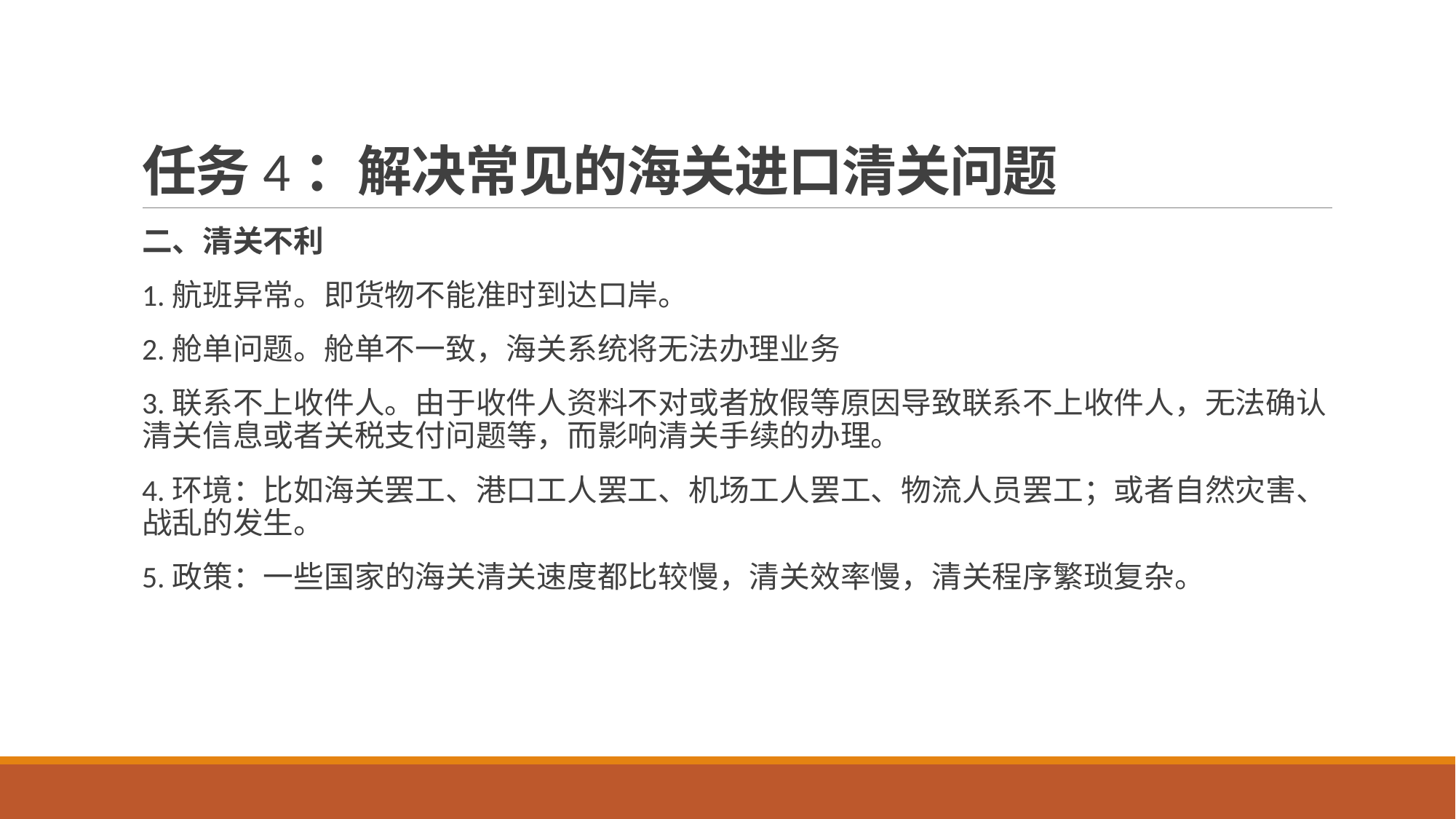

# 任务4：解决常见的海关进口清关问题
二、清关不利
1.航班异常。即货物不能准时到达口岸。
2.舱单问题。舱单不一致，海关系统将无法办理业务
3.联系不上收件人。由于收件人资料不对或者放假等原因导致联系不上收件人，无法确认清关信息或者关税支付问题等，而影响清关手续的办理。
4.环境：比如海关罢工、港口工人罢工、机场工人罢工、物流人员罢工；或者自然灾害、战乱的发生。
5.政策：一些国家的海关清关速度都比较慢，清关效率慢，清关程序繁琐复杂。